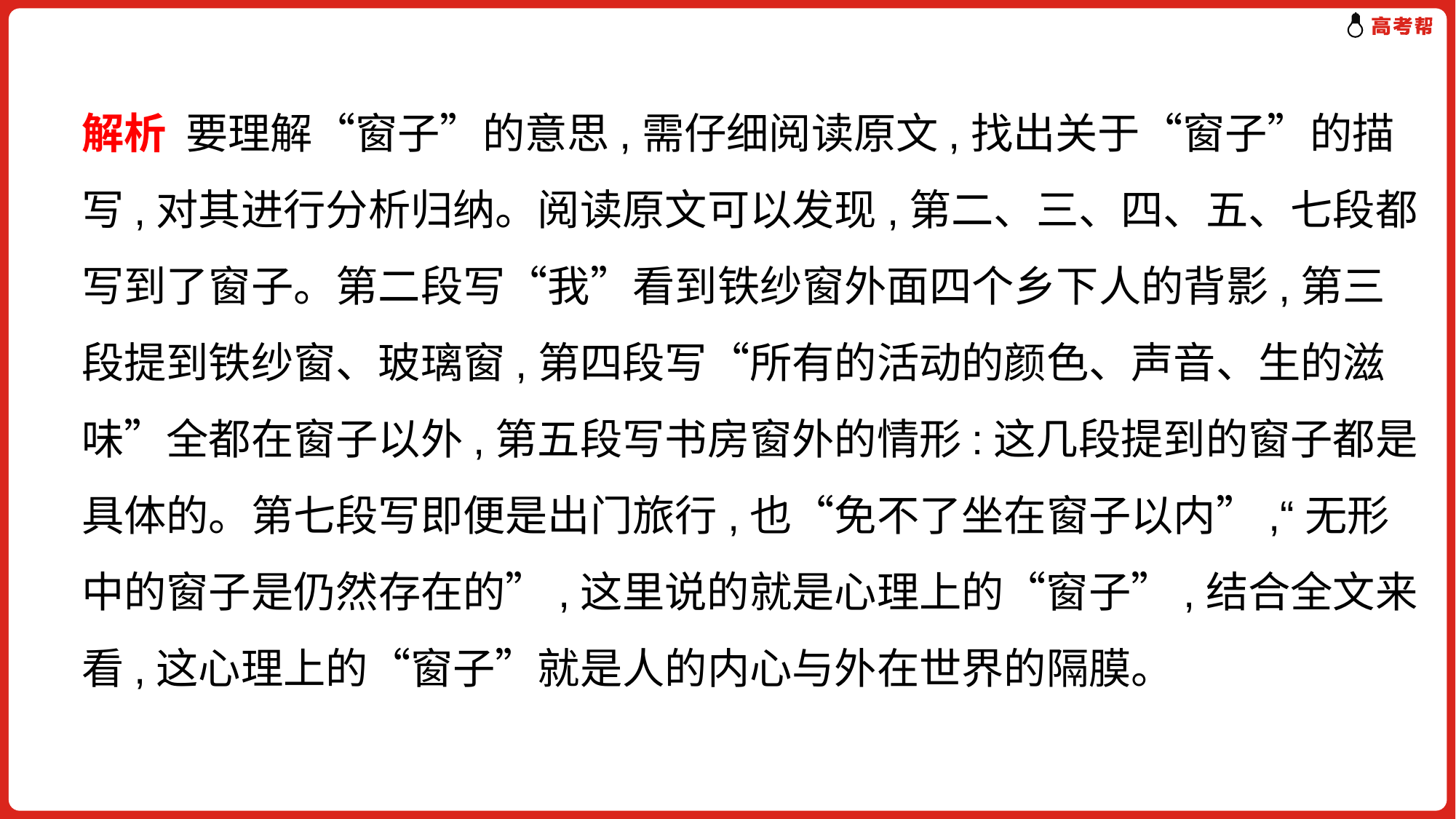

解析  要理解“窗子”的意思,需仔细阅读原文,找出关于“窗子”的描写,对其进行分析归纳。阅读原文可以发现,第二、三、四、五、七段都写到了窗子。第二段写“我”看到铁纱窗外面四个乡下人的背影,第三段提到铁纱窗、玻璃窗,第四段写“所有的活动的颜色、声音、生的滋味”全都在窗子以外,第五段写书房窗外的情形:这几段提到的窗子都是具体的。第七段写即便是出门旅行,也“免不了坐在窗子以内”,“无形中的窗子是仍然存在的”,这里说的就是心理上的“窗子”,结合全文来看,这心理上的“窗子”就是人的内心与外在世界的隔膜。